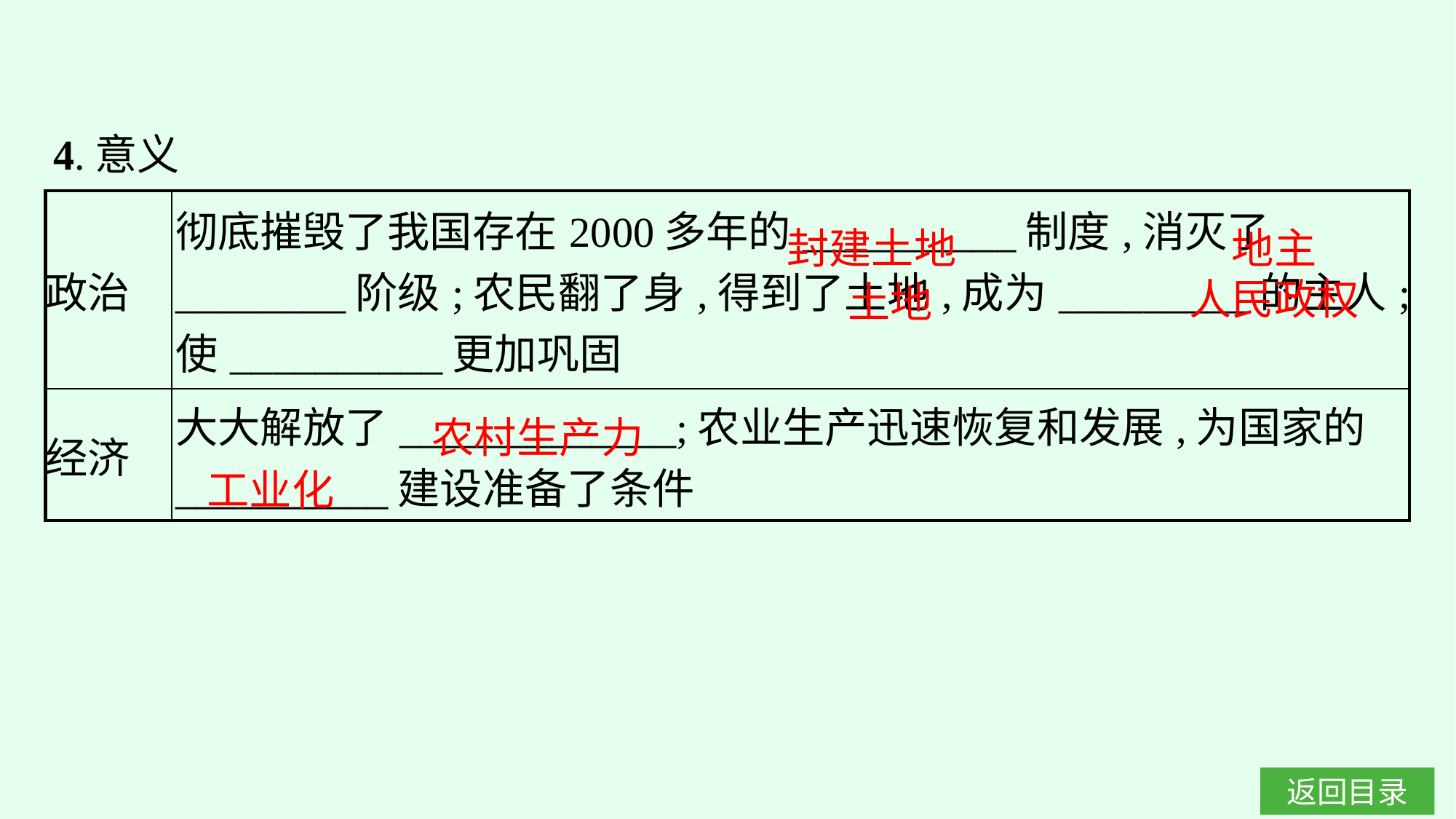

4.意义
| 政治 | 彻底摧毁了我国存在2000多年的\_\_\_\_\_\_\_\_\_\_制度,消灭了\_\_\_\_\_\_\_\_阶级;农民翻了身,得到了土地,成为\_\_\_\_\_\_\_\_\_的主人;使\_\_\_\_\_\_\_\_\_\_更加巩固 |
| --- | --- |
| 经济 | 大大解放了\_\_\_\_\_\_\_\_\_\_\_\_\_;农业生产迅速恢复和发展,为国家的\_\_\_\_\_\_\_\_\_\_建设准备了条件 |
地主
封建土地
人民政权
土地
农村生产力
工业化